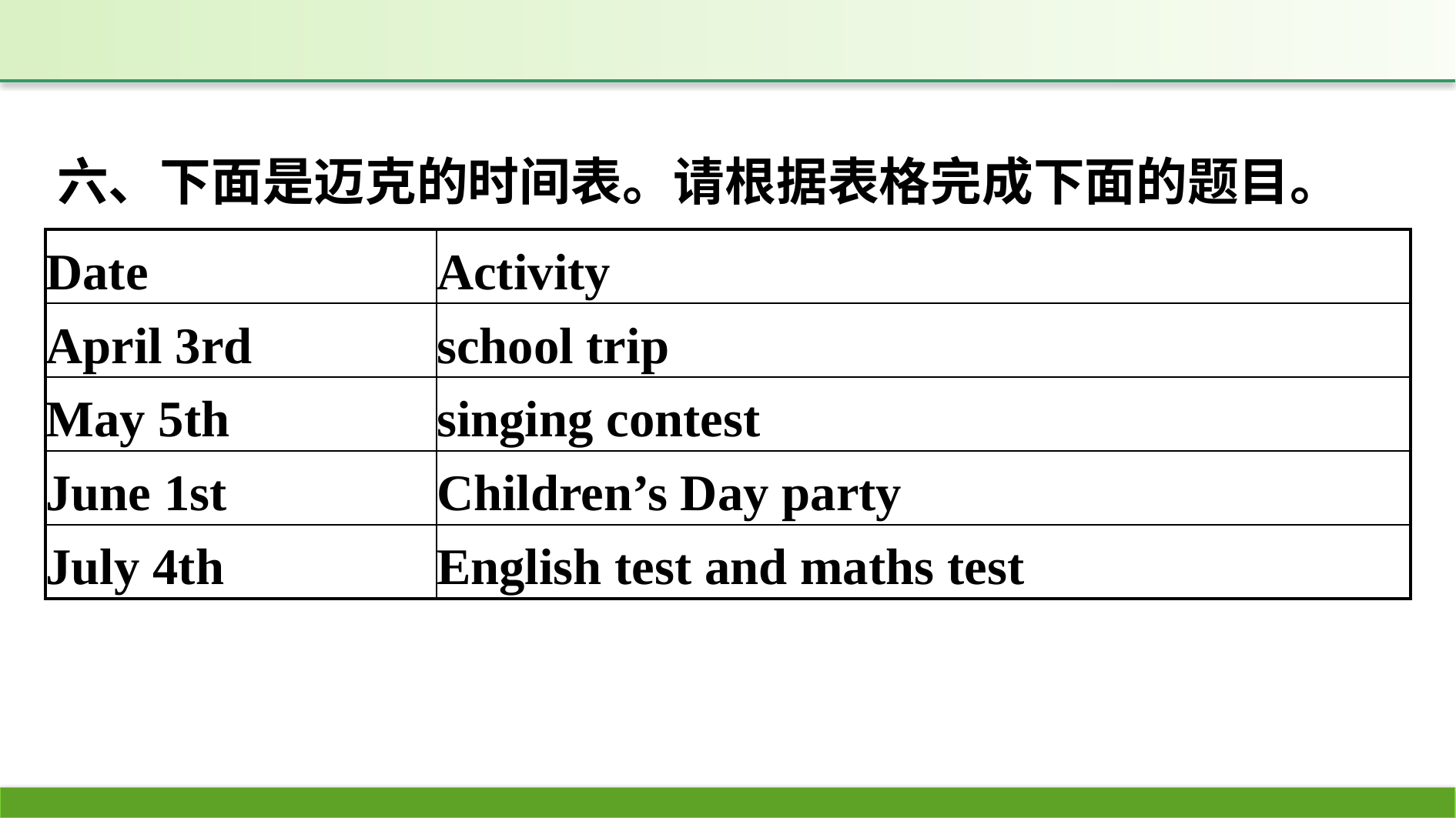

六、下面是迈克的时间表。请根据表格完成下面的题目。
| Date | Activity |
| --- | --- |
| April 3rd | school trip |
| May 5th | singing contest |
| June 1st | Children’s Day party |
| July 4th | English test and maths test |